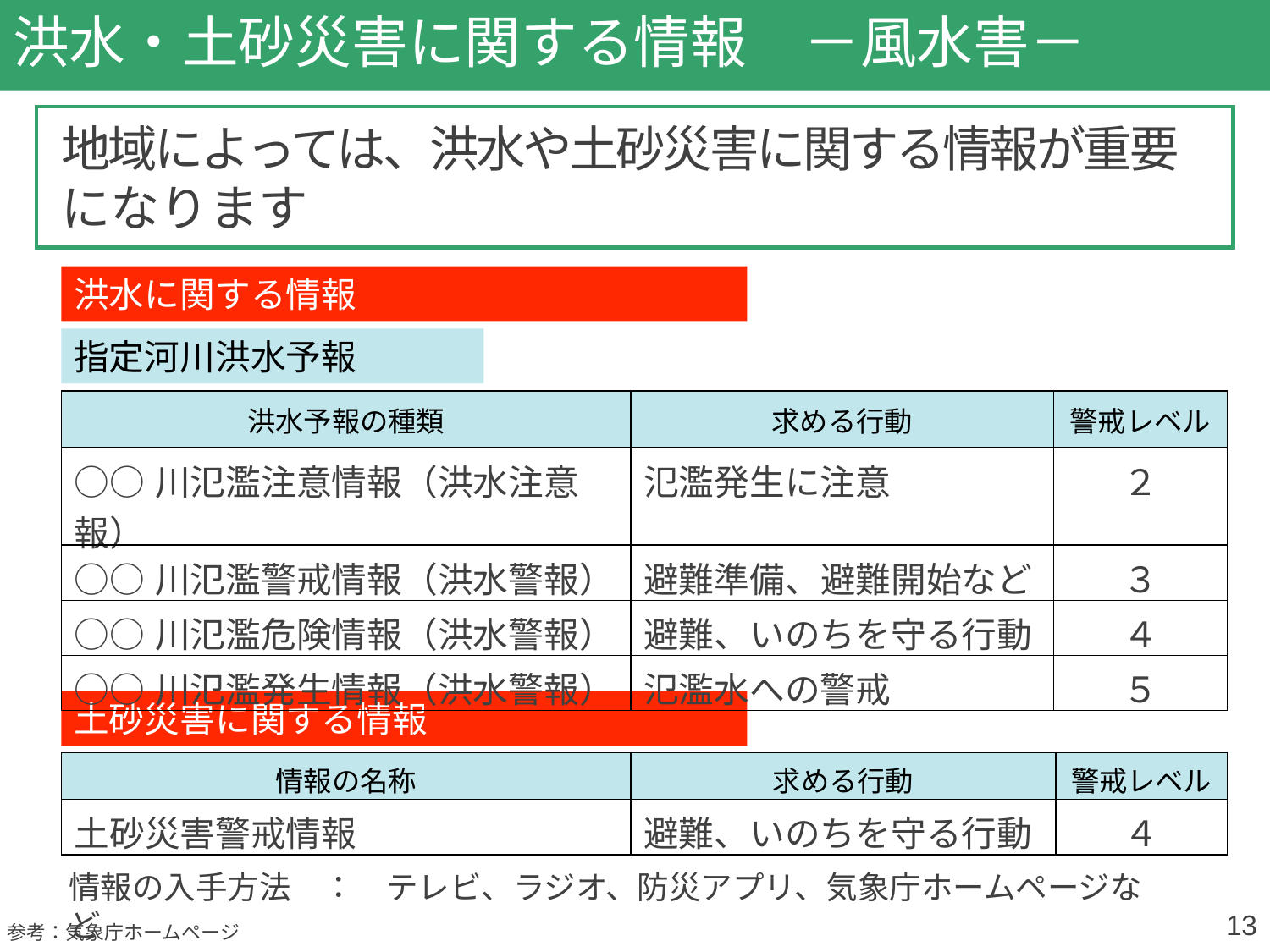

# 洪水・土砂災害に関する情報　－風水害－
地域によっては、洪水や土砂災害に関する情報が重要になります
洪水に関する情報
指定河川洪水予報
| 洪水予報の種類 | 求める行動 | 警戒レベル |
| --- | --- | --- |
| ○○川氾濫注意情報（洪水注意報） | 氾濫発生に注意 | ２ |
| ○○川氾濫警戒情報（洪水警報） | 避難準備、避難開始など | ３ |
| ○○川氾濫危険情報（洪水警報） | 避難、いのちを守る行動 | ４ |
| ○○川氾濫発生情報（洪水警報） | 氾濫水への警戒 | ５ |
土砂災害に関する情報
| 情報の名称 | 求める行動 | 警戒レベル |
| --- | --- | --- |
| 土砂災害警戒情報 | 避難、いのちを守る行動 | ４ |
情報の入手方法　：　テレビ、ラジオ、防災アプリ、気象庁ホームページなど
13
参考：気象庁ホームページ